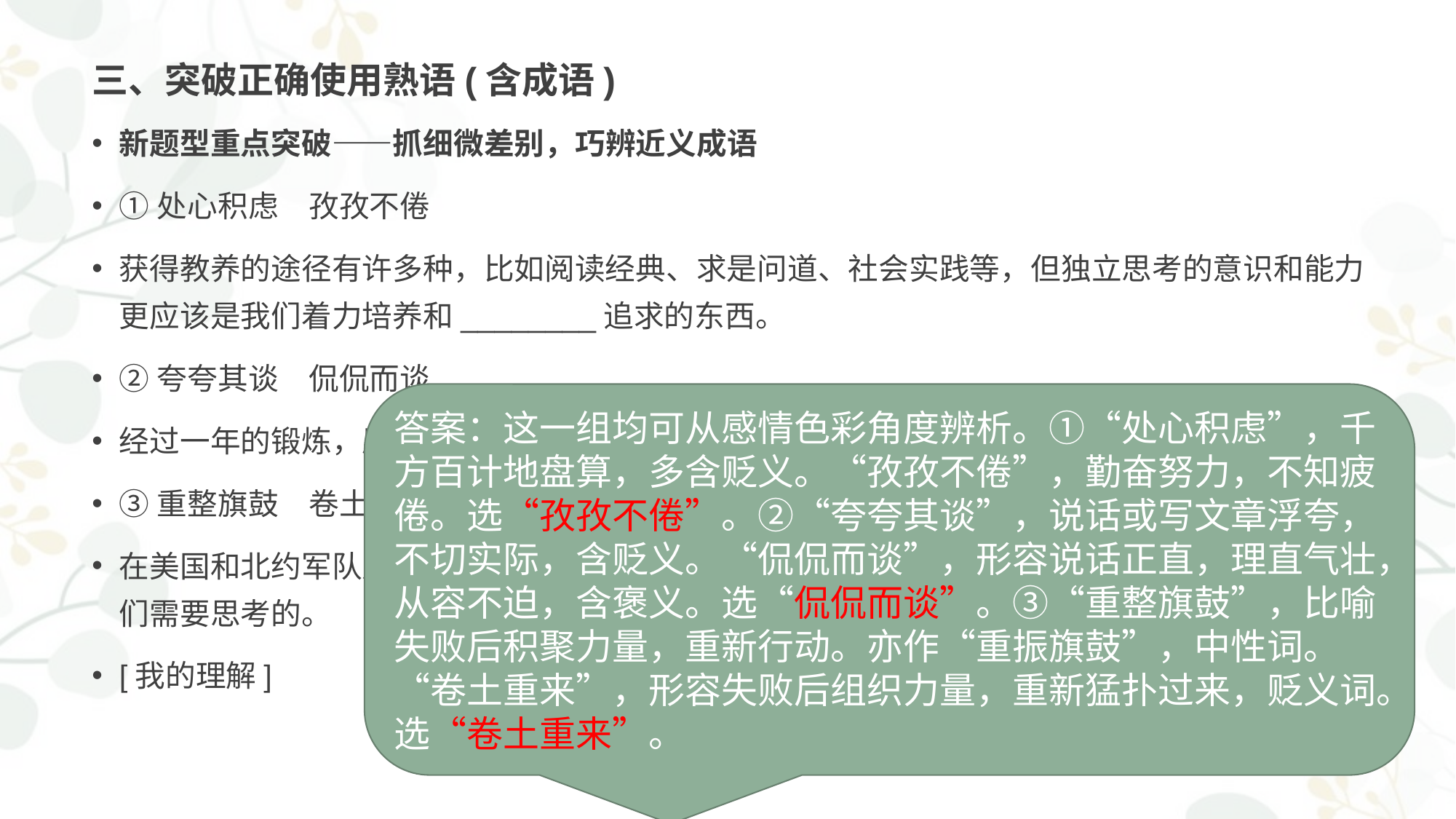

# 三、突破正确使用熟语(含成语)
新题型重点突破——抓细微差别，巧辨近义成语
①处心积虑　孜孜不倦
获得教养的途径有许多种，比如阅读经典、求是问道、社会实践等，但独立思考的意识和能力更应该是我们着力培养和________追求的东西。
②夸夸其谈　侃侃而谈
经过一年的锻炼，原来的羞涩男孩现在已经是一个可以和客户________的合格营销员了。
③重整旗鼓　卷土重来
在美国和北约军队从阿富汗撤军后，塔利班如果________，会不会威胁新疆的安全？这是我们需要思考的。
[我的理解]

答案：这一组均可从感情色彩角度辨析。①“处心积虑”，千方百计地盘算，多含贬义。“孜孜不倦”，勤奋努力，不知疲倦。选“孜孜不倦”。②“夸夸其谈”，说话或写文章浮夸，不切实际，含贬义。“侃侃而谈”，形容说话正直，理直气壮，从容不迫，含褒义。选“侃侃而谈”。③“重整旗鼓”，比喻失败后积聚力量，重新行动。亦作“重振旗鼓”，中性词。“卷土重来”，形容失败后组织力量，重新猛扑过来，贬义词。选“卷土重来”。